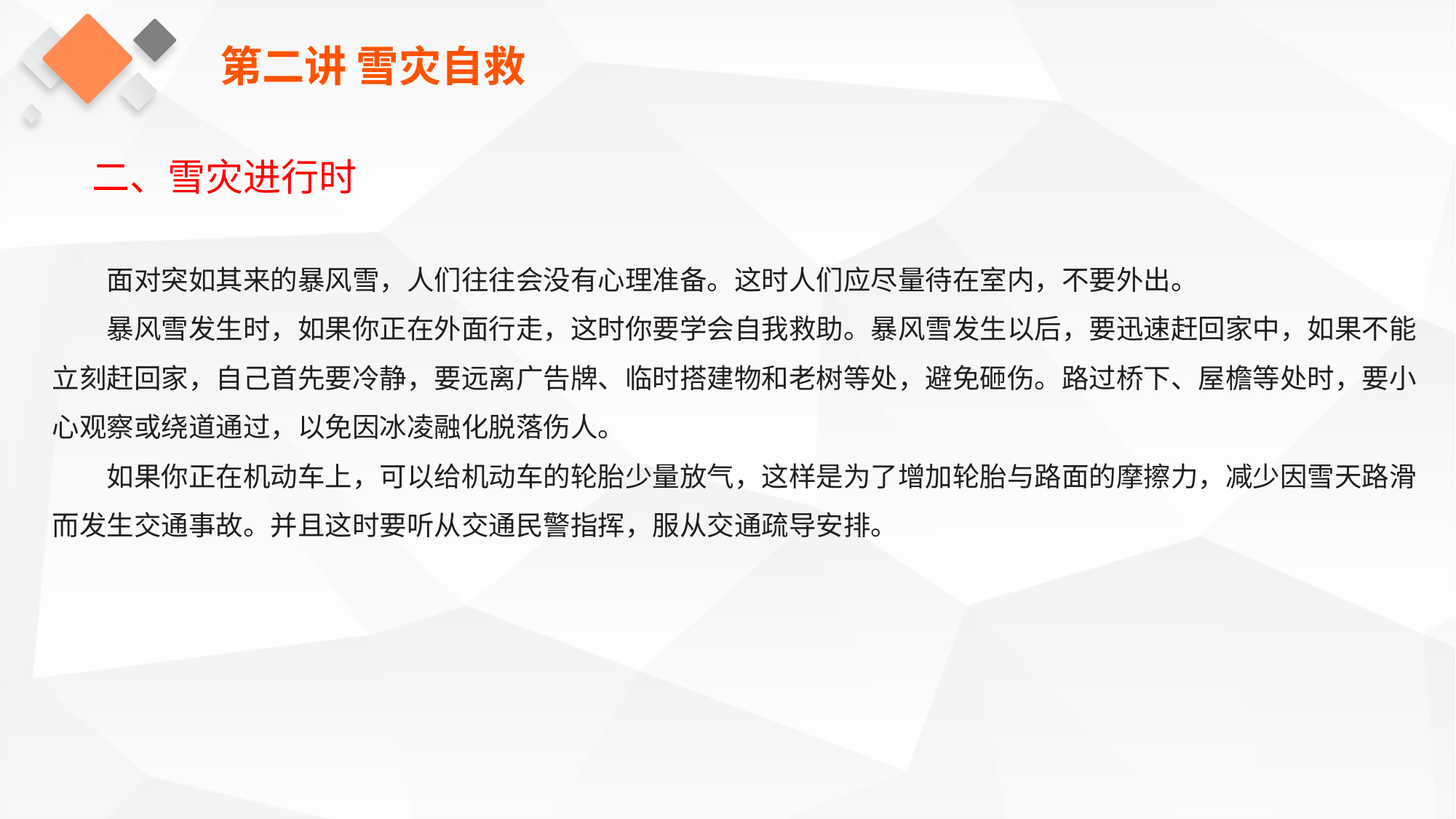

第二讲 雪灾自救

二、雪灾进行时
面对突如其来的暴风雪，人们往往会没有心理准备。这时人们应尽量待在室内，不要外出。
暴风雪发生时，如果你正在外面行走，这时你要学会自我救助。暴风雪发生以后，要迅速赶回家中，如果不能立刻赶回家，自己首先要冷静，要远离广告牌、临时搭建物和老树等处，避免砸伤。路过桥下、屋檐等处时，要小心观察或绕道通过，以免因冰凌融化脱落伤人。
如果你正在机动车上，可以给机动车的轮胎少量放气，这样是为了增加轮胎与路面的摩擦力，减少因雪天路滑而发生交通事故。并且这时要听从交通民警指挥，服从交通疏导安排。